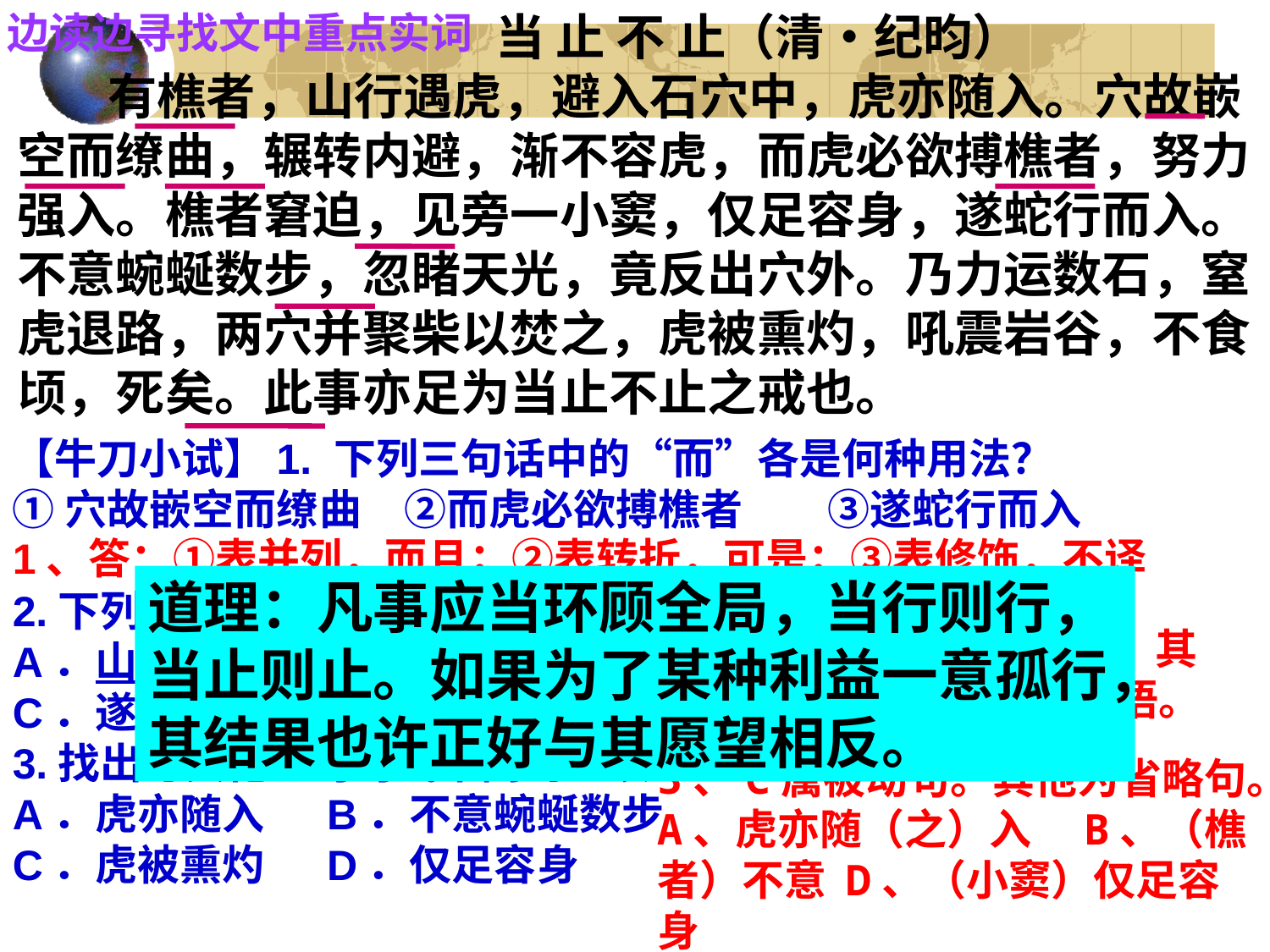

边读边寻找文中重点实词
                     当 止 不 止（清•纪昀）
       有樵者，山行遇虎，避入石穴中，虎亦随入。穴故嵌空而缭曲，辗转内避，渐不容虎，而虎必欲搏樵者，努力强入。樵者窘迫，见旁一小窦，仅足容身，遂蛇行而入。不意蜿蜒数步，忽睹天光，竟反出穴外。乃力运数石，窒虎退路，两穴并聚柴以焚之，虎被熏灼，吼震岩谷，不食顷，死矣。此事亦足为当止不止之戒也。

【牛刀小试】1. 下列三句话中的“而”各是何种用法？
①穴故嵌空而缭曲　②而虎必欲搏樵者　　③遂蛇行而入

2.下列划线字的用法不同于其他三项的一项是（　）
A．山行遇虎　　     B．虎亦随入
C．遂蛇行而入　　 D．乃力运数石
3.找出与其他三句句式不同的一项
A．虎亦随入　 B．不意蜿蜒数步
C．虎被熏灼　 D．仅足容身

1、答：①表并列，而且；②表转折，可是；③表修饰，不译
道理：凡事应当环顾全局，当行则行，当止则止。如果为了某种利益一意孤行，其结果也许正好与其愿望相反。
2、B．没有活用，其他三项为名词作状语。
3、C属被动句。其他为省略句。A、虎亦随（之）入　B、（樵者）不意 D、（小窦）仅足容身